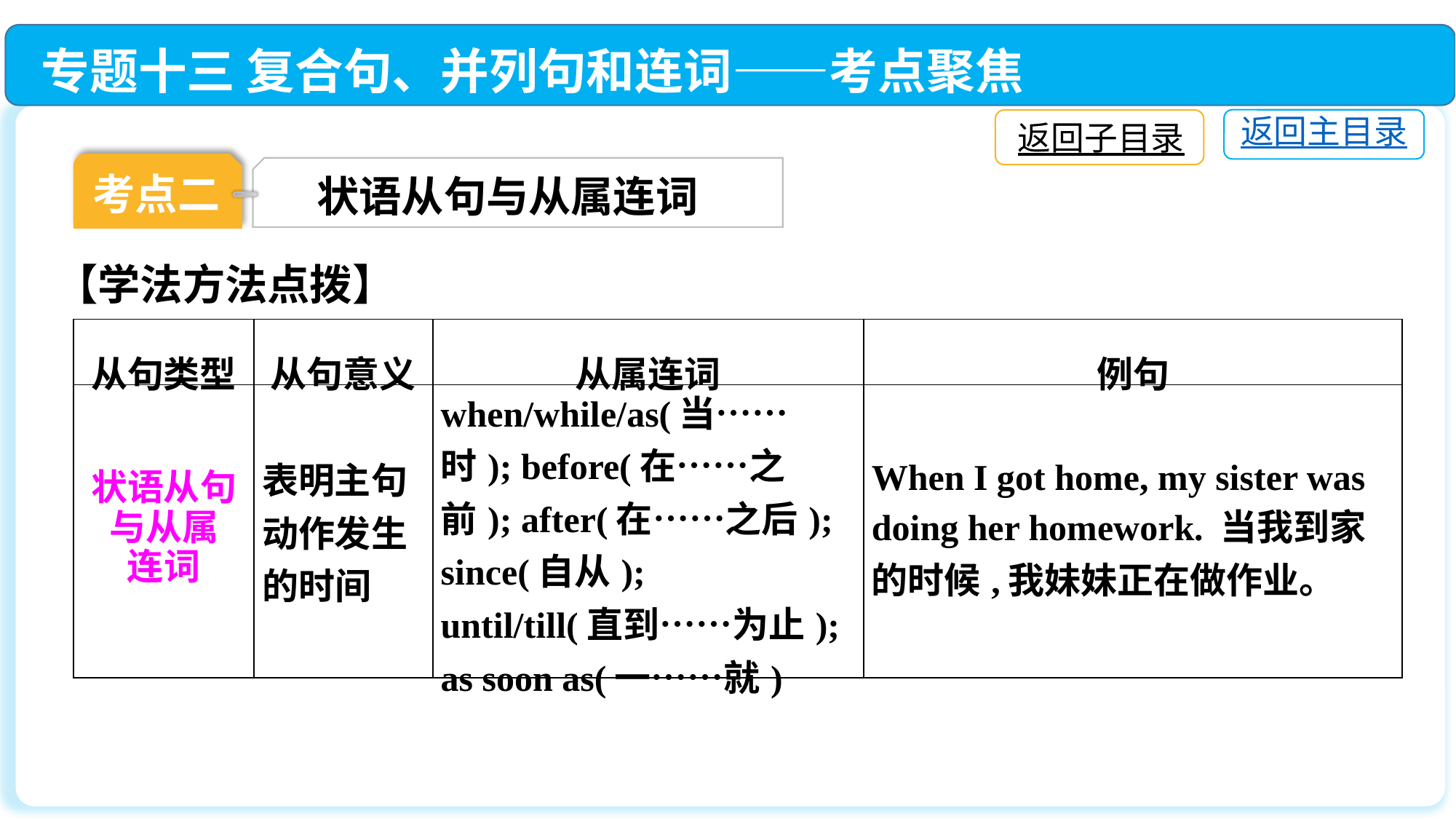

专题十三 复合句、并列句和连词——考点聚焦

返回主目录

返回子目录
考点二
状语从句与从属连词

【学法方法点拨】
| 从句类型 | 从句意义 | 从属连词 | 例句 |
| --- | --- | --- | --- |
| 状语从句与从属 连词 | 表明主句动作发生的时间 | when/while/as(当……时); before(在……之前); after(在……之后); since(自从); until/till(直到……为止); as soon as(一……就) | When I got home, my sister was doing her homework. 当我到家的时候,我妹妹正在做作业。 |